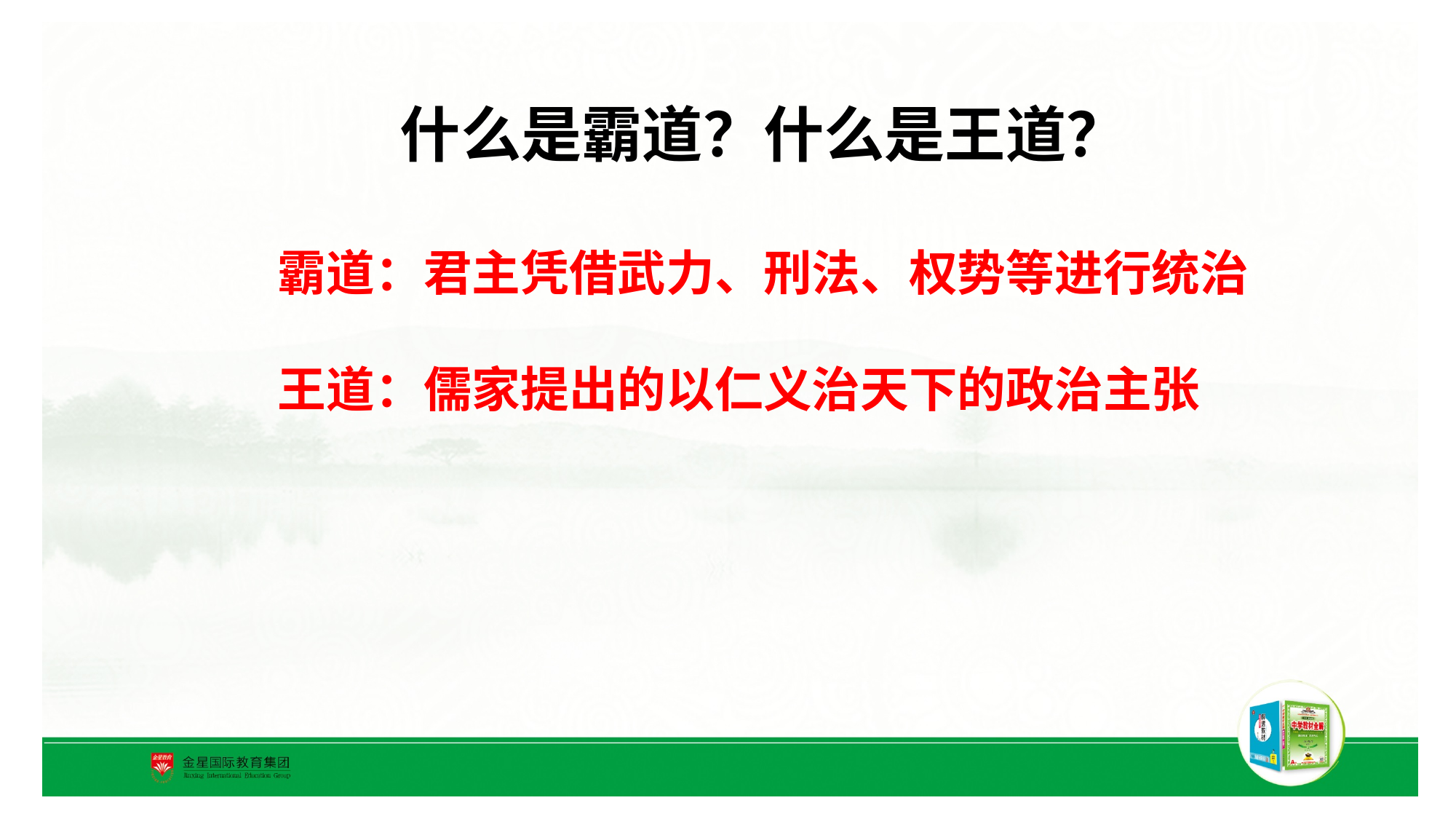

什么是霸道？什么是王道？
霸道：君主凭借武力、刑法、权势等进行统治

王道：儒家提出的以仁义治天下的政治主张